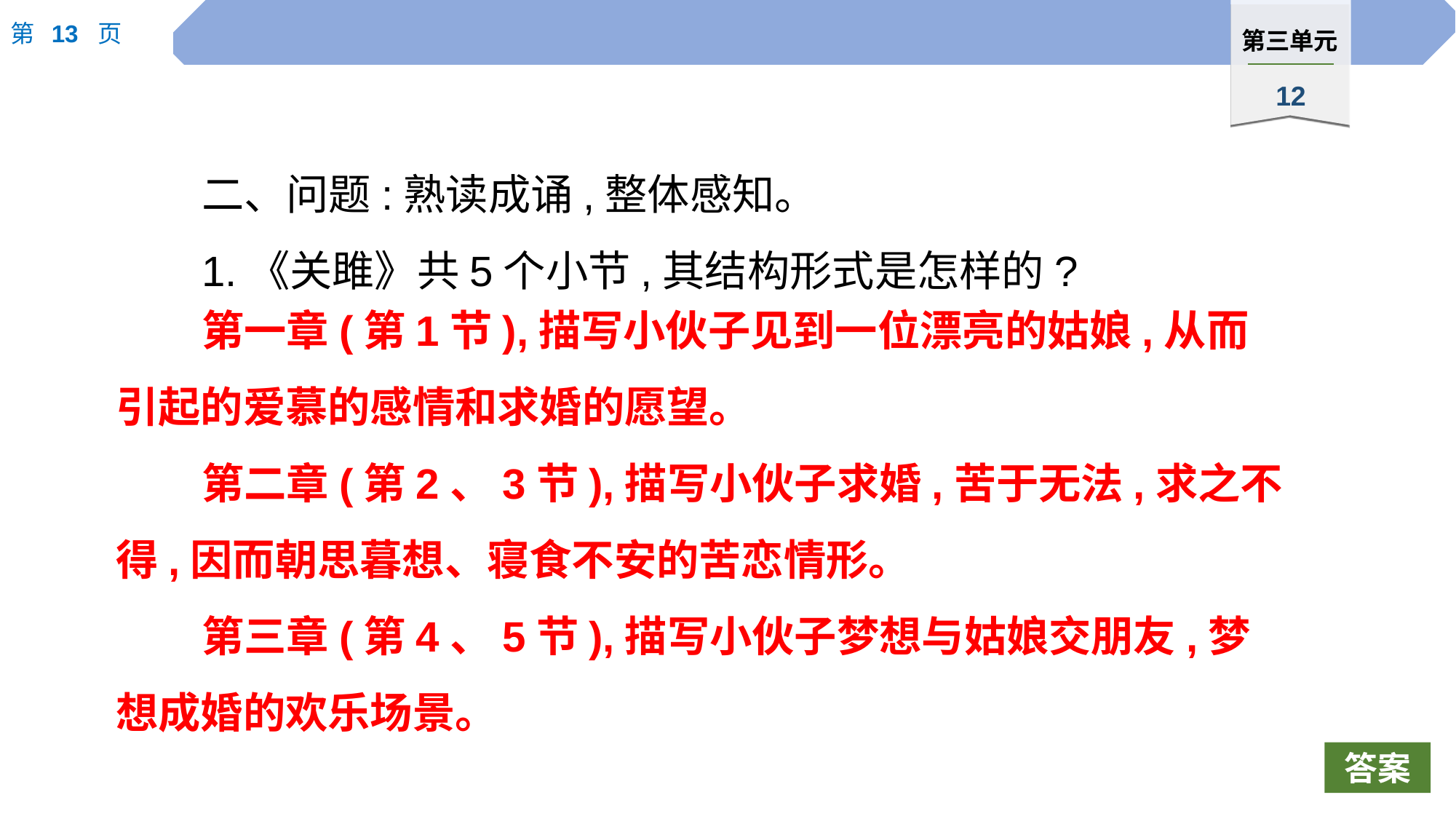

二、问题:熟读成诵,整体感知。
1.《关雎》共5个小节,其结构形式是怎样的?
第一章(第1节),描写小伙子见到一位漂亮的姑娘,从而引起的爱慕的感情和求婚的愿望。
第二章(第2、3节),描写小伙子求婚,苦于无法,求之不得,因而朝思暮想、寝食不安的苦恋情形。
第三章(第4、5节),描写小伙子梦想与姑娘交朋友,梦想成婚的欢乐场景。
答案